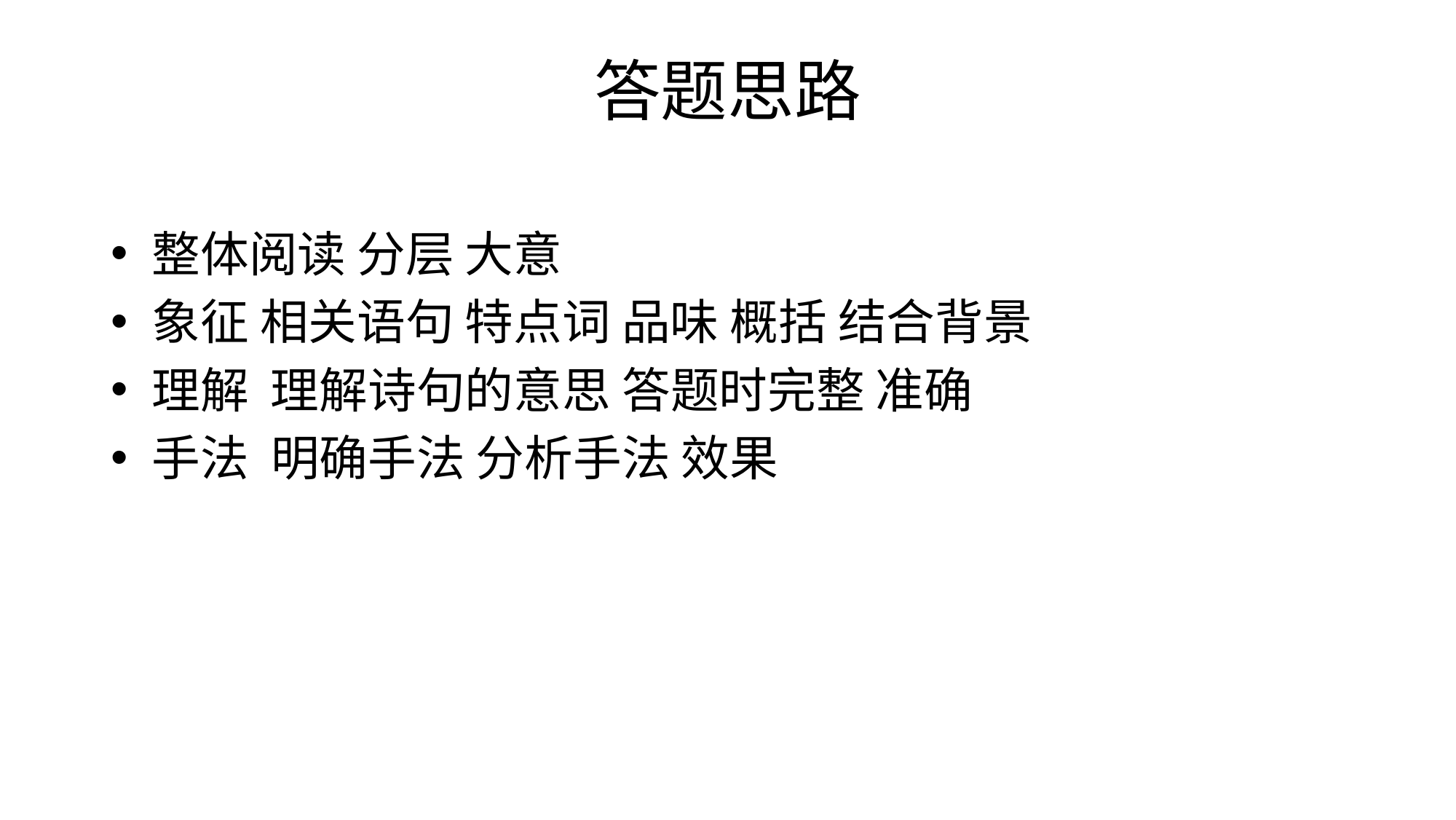

# 答题思路
整体阅读 分层 大意
象征 相关语句 特点词 品味 概括 结合背景
理解  理解诗句的意思 答题时完整 准确
手法  明确手法 分析手法 效果